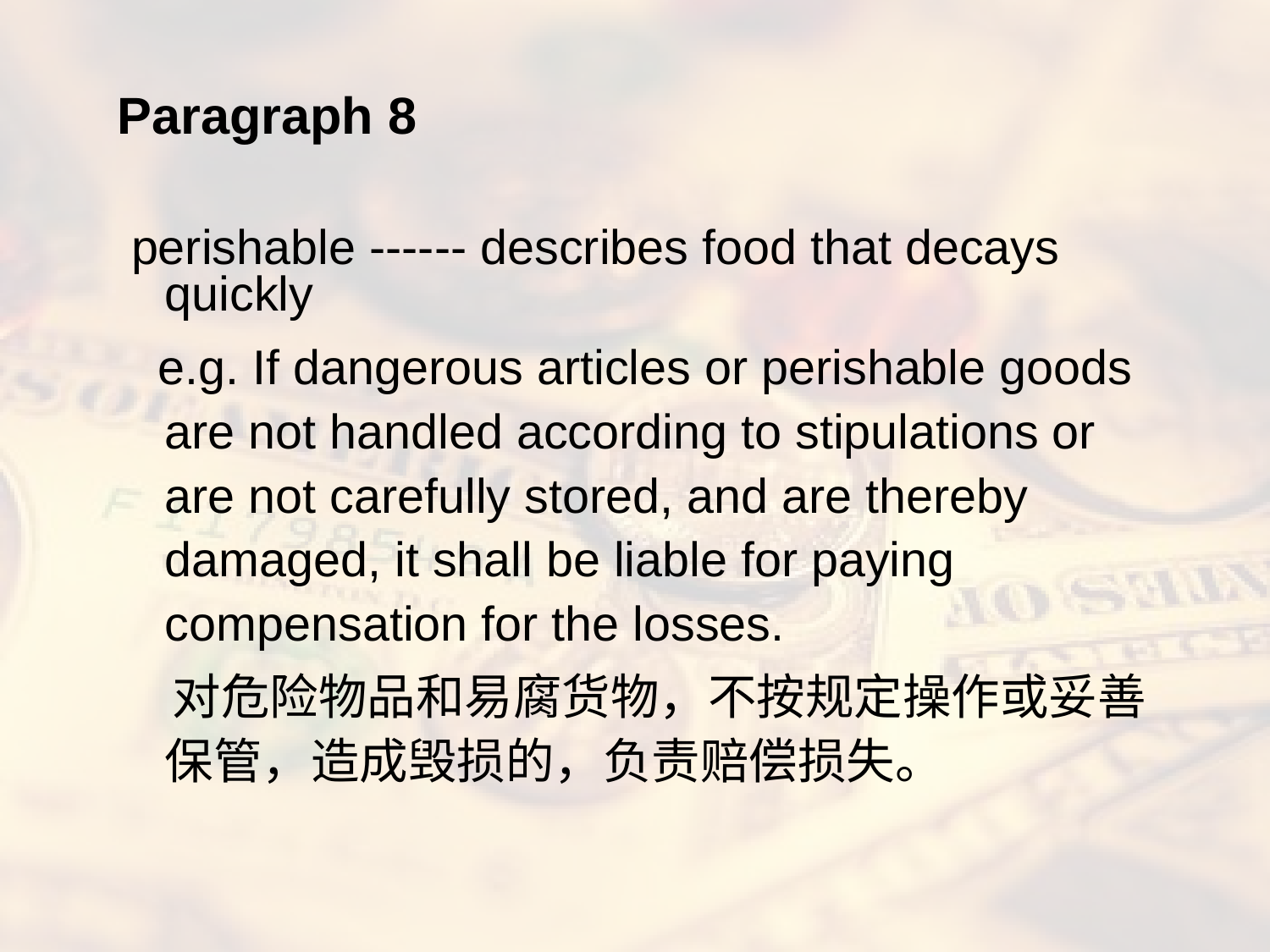

Paragraph 8

 perishable ------ describes food that decays quickly
   e.g. If dangerous articles or perishable goods are not handled according to stipulations or are not carefully stored, and are thereby damaged, it shall be liable for paying compensation for the losses.
    对危险物品和易腐货物，不按规定操作或妥善保管，造成毁损的，负责赔偿损失。